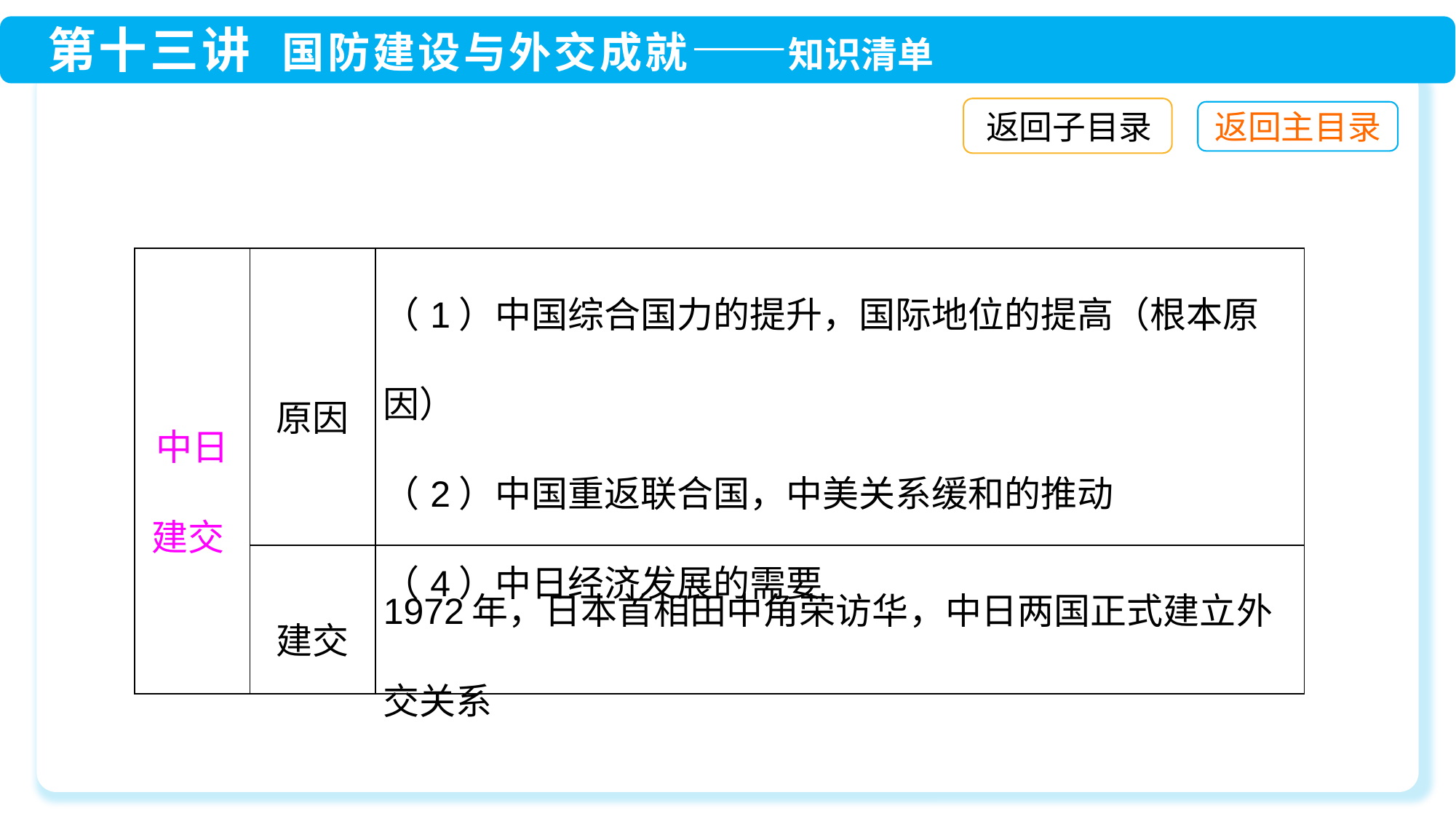

返回子目录
| 中日 建交 | 原因 | （1）中国综合国力的提升，国际地位的提高（根本原因） （2）中国重返联合国，中美关系缓和的推动 （4）中日经济发展的需要 |
| --- | --- | --- |
|  | 建交 | 1972年，日本首相田中角荣访华，中日两国正式建立外交关系 |